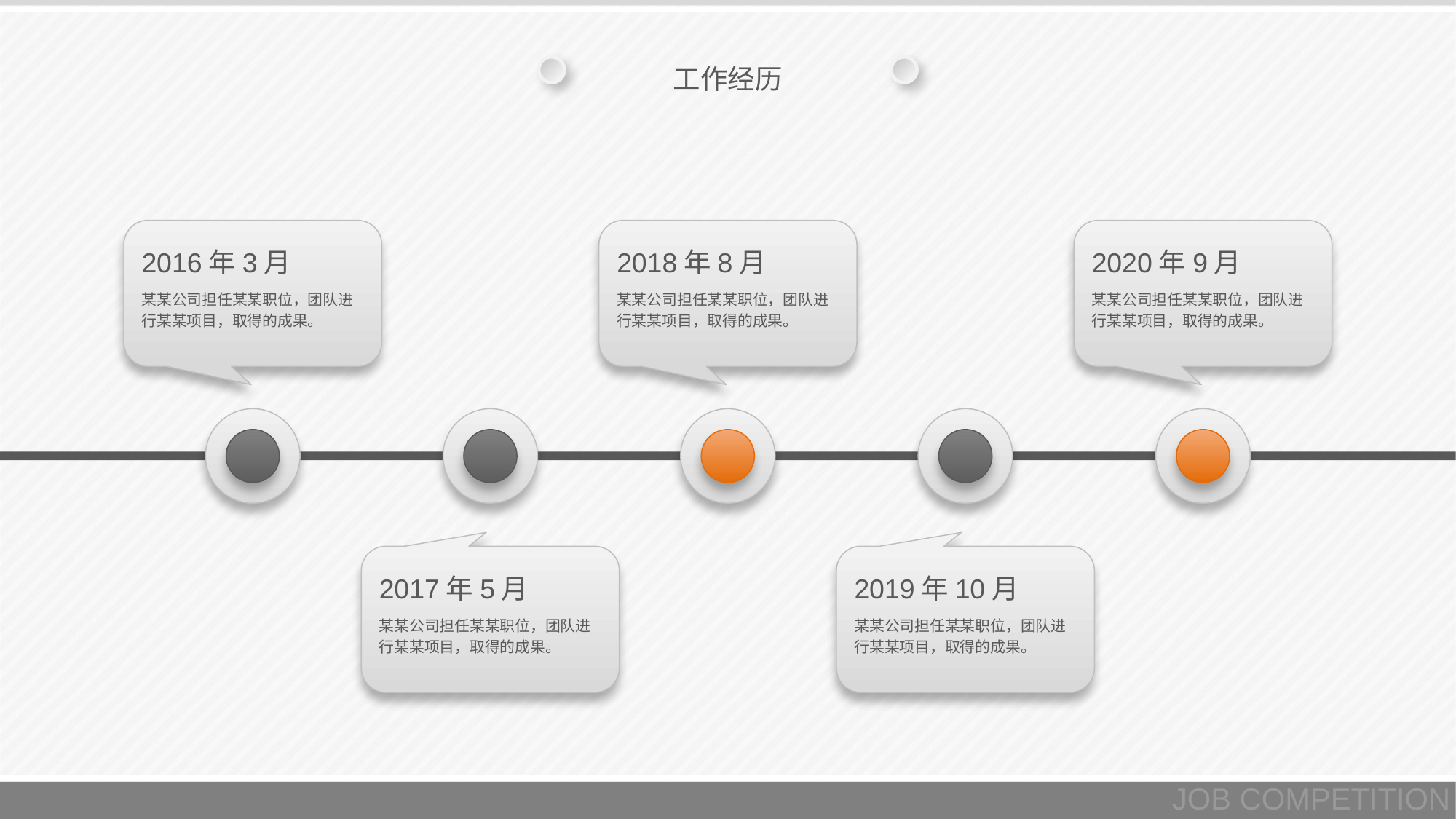

工作经历
2016年3月
某某公司担任某某职位，团队进行某某项目，取得的成果。
2018年8月
某某公司担任某某职位，团队进行某某项目，取得的成果。
2020年9月
某某公司担任某某职位，团队进行某某项目，取得的成果。

2017年5月
某某公司担任某某职位，团队进行某某项目，取得的成果。
2019年10月
某某公司担任某某职位，团队进行某某项目，取得的成果。